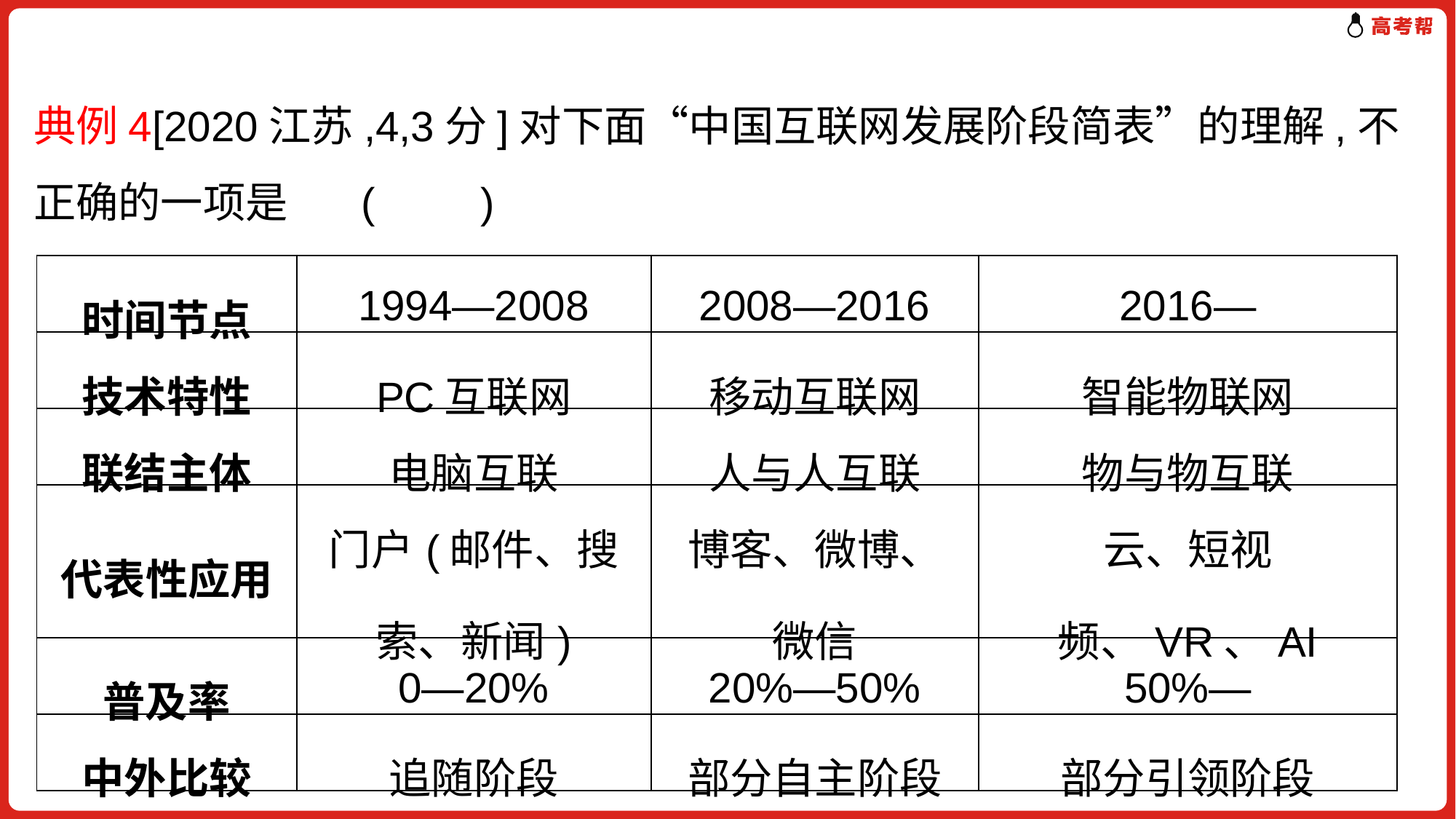

典例4[2020江苏,4,3分]对下面“中国互联网发展阶段简表”的理解,不正确的一项是	(　　)
| 时间节点 | 1994—2008 | 2008—2016 | 2016— |
| --- | --- | --- | --- |
| 技术特性 | PC互联网 | 移动互联网 | 智能物联网 |
| 联结主体 | 电脑互联 | 人与人互联 | 物与物互联 |
| 代表性应用 | 门户(邮件、搜 索、新闻) | 博客、微博、 微信 | 云、短视频、VR、AI |
| 普及率 | 0—20% | 20%—50% | 50%— |
| 中外比较 | 追随阶段 | 部分自主阶段 | 部分引领阶段 |